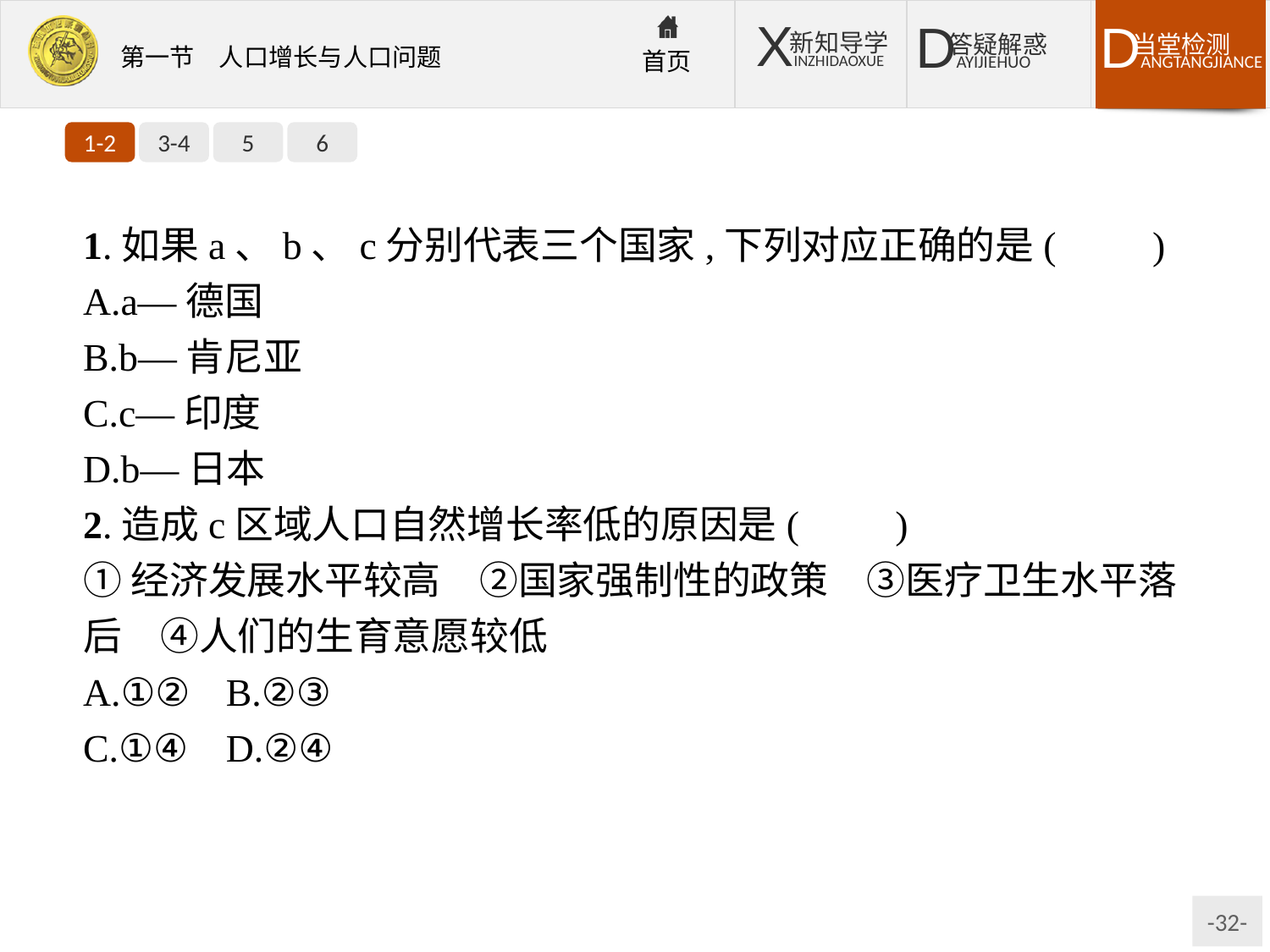

1-2
3-4
5
6
1.如果a、b、c分别代表三个国家,下列对应正确的是(　　)
A.a—德国
B.b—肯尼亚
C.c—印度
D.b—日本
2.造成c区域人口自然增长率低的原因是(　　)
①经济发展水平较高　②国家强制性的政策　③医疗卫生水平落后　④人们的生育意愿较低
A.①②	B.②③
C.①④	D.②④